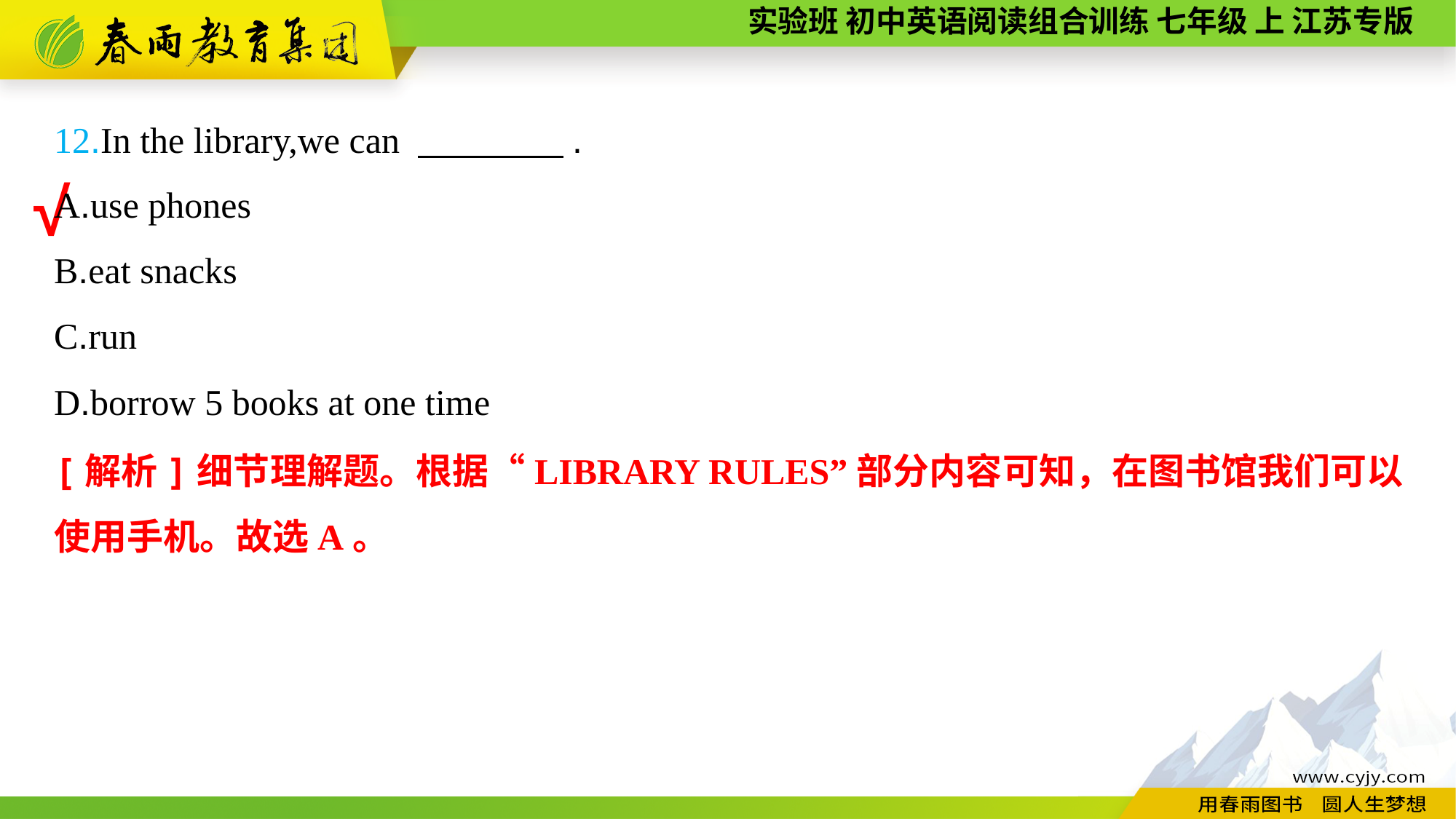

12.In the library,we can 　　　　.
A.use phones
B.eat snacks
C.run
D.borrow 5 books at one time
√
[解析]细节理解题。根据“LIBRARY RULES”部分内容可知，在图书馆我们可以使用手机。故选A。